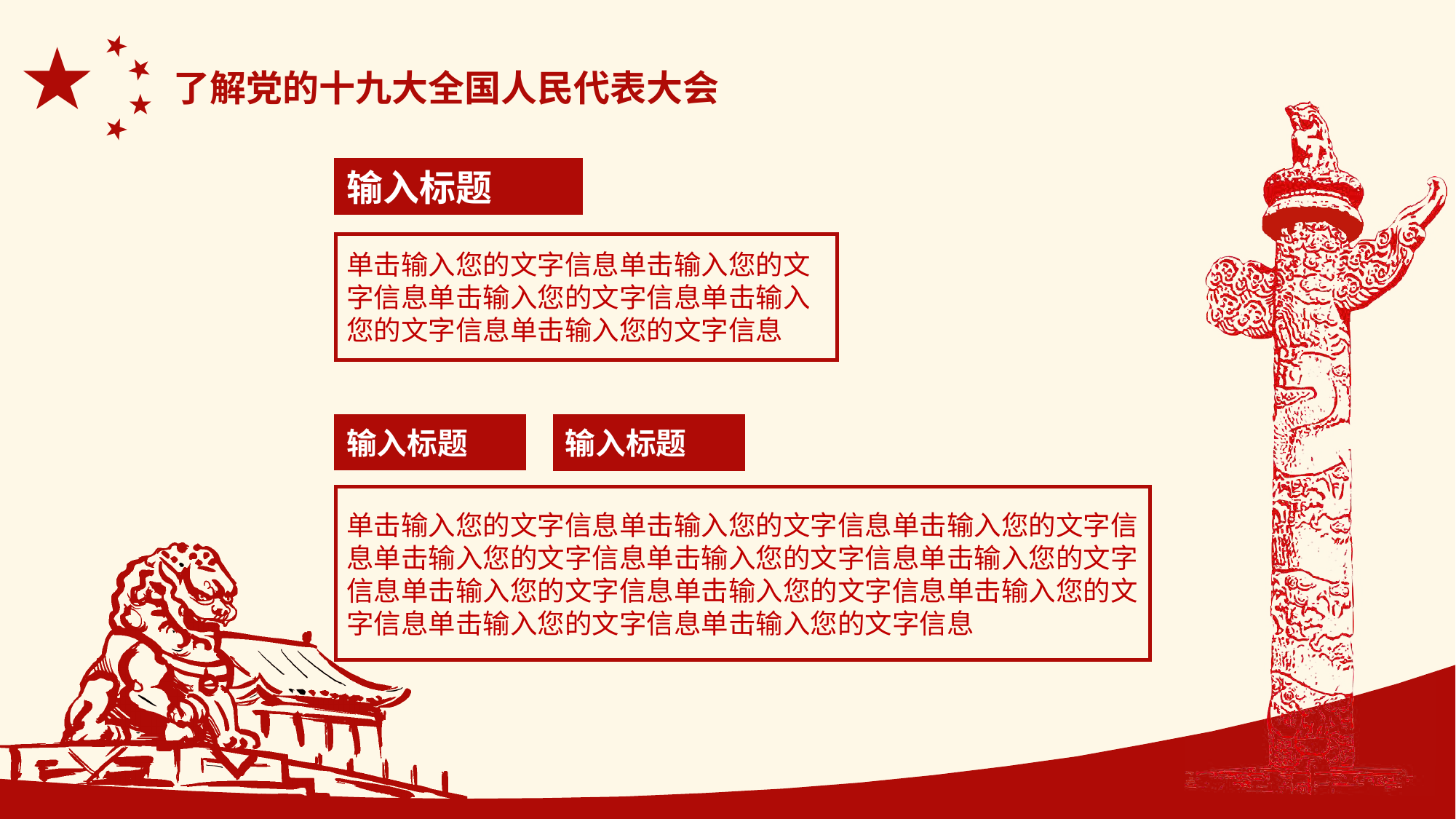

了解党的十九大全国人民代表大会
输入标题
单击输入您的文字信息单击输入您的文字信息单击输入您的文字信息单击输入您的文字信息单击输入您的文字信息
输入标题
输入标题

单击输入您的文字信息单击输入您的文字信息单击输入您的文字信息单击输入您的文字信息单击输入您的文字信息单击输入您的文字信息单击输入您的文字信息单击输入您的文字信息单击输入您的文字信息单击输入您的文字信息单击输入您的文字信息